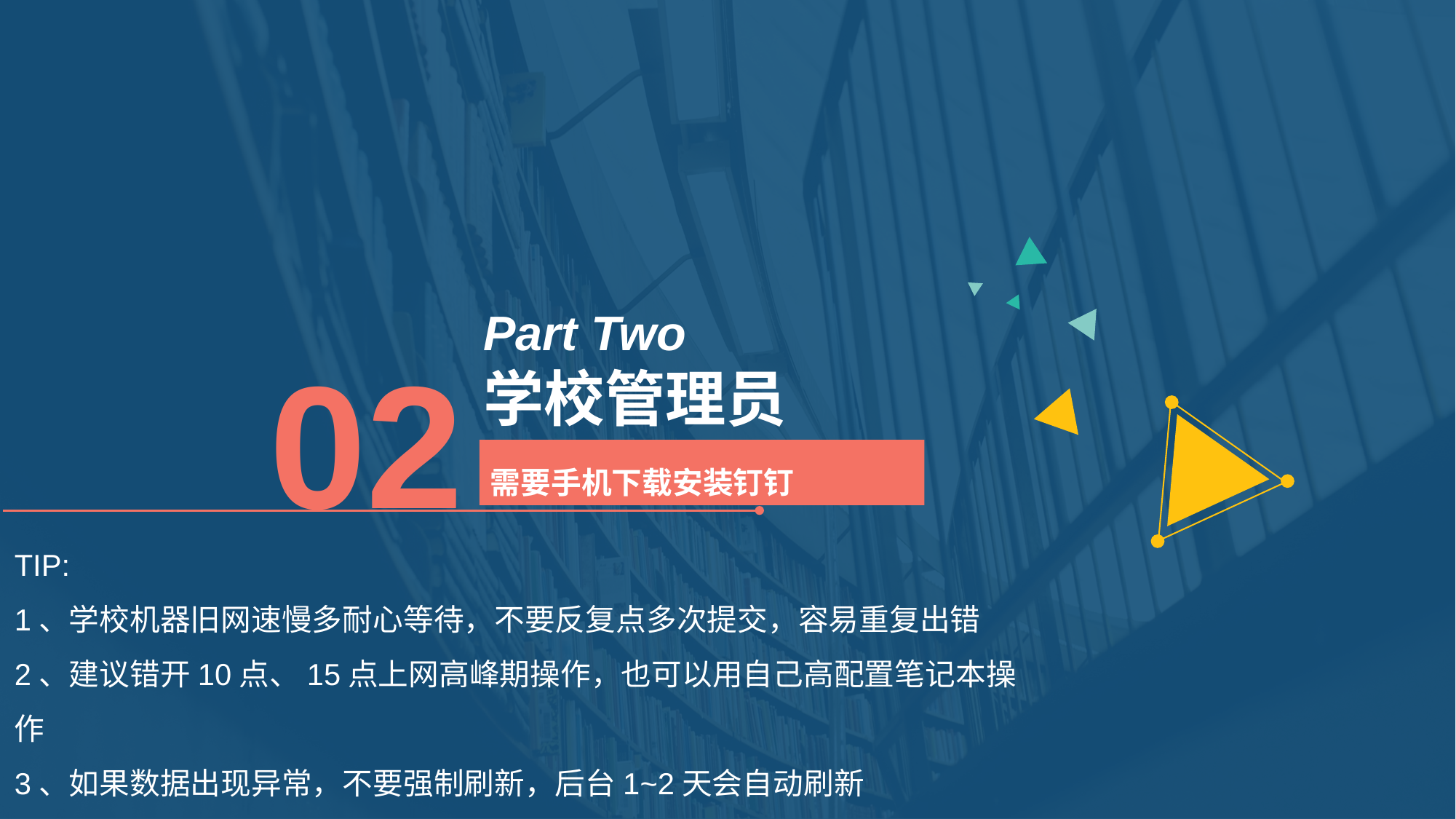

Part Two
02
学校管理员
需要手机下载安装钉钉
TIP:
1、学校机器旧网速慢多耐心等待，不要反复点多次提交，容易重复出错
2、建议错开10点、15点上网高峰期操作，也可以用自己高配置笔记本操作
3、如果数据出现异常，不要强制刷新，后台1~2天会自动刷新
推荐使用谷歌、火狐、猎豹、UC等浏览器，一定不要使用IE